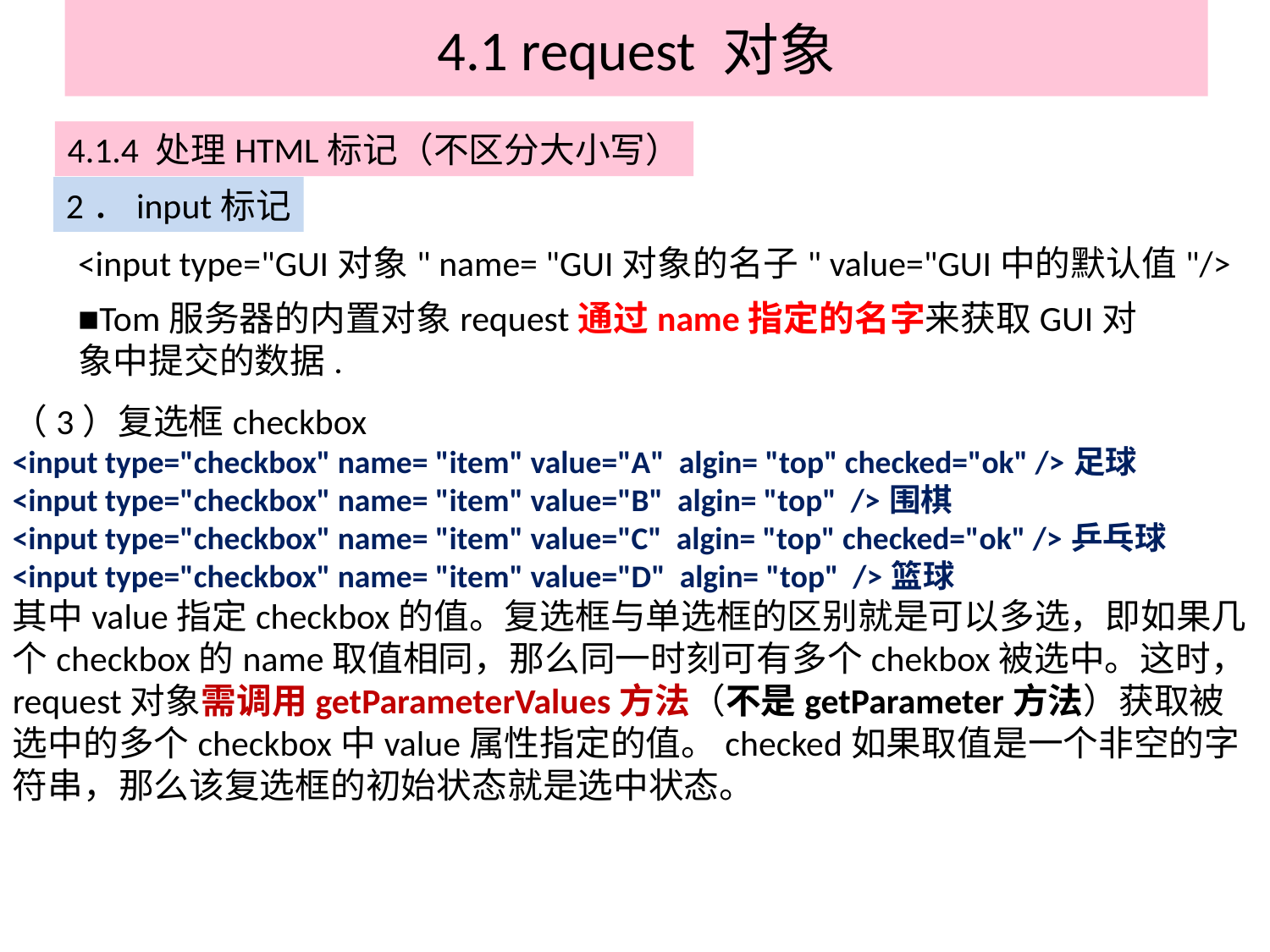

# 4.1 request 对象
4.1.4 处理HTML标记（不区分大小写）
2．input标记
<input type="GUI对象" name= "GUI对象的名子" value="GUI中的默认值"/>
■Tom服务器的内置对象request通过name指定的名字来获取GUI对象中提交的数据.
（3）复选框checkbox
<input type="checkbox" name= "item" value="A"  algin= "top" checked="ok" />足球
<input type="checkbox" name= "item" value="B"  algin= "top"  />围棋
<input type="checkbox" name= "item" value="C"  algin= "top" checked="ok" />乒乓球
<input type="checkbox" name= "item" value="D"  algin= "top"  />篮球
其中value指定checkbox的值。复选框与单选框的区别就是可以多选，即如果几个checkbox的name取值相同，那么同一时刻可有多个chekbox被选中。这时，request对象需调用getParameterValues方法（不是getParameter方法）获取被选中的多个checkbox中value属性指定的值。checked如果取值是一个非空的字符串，那么该复选框的初始状态就是选中状态。